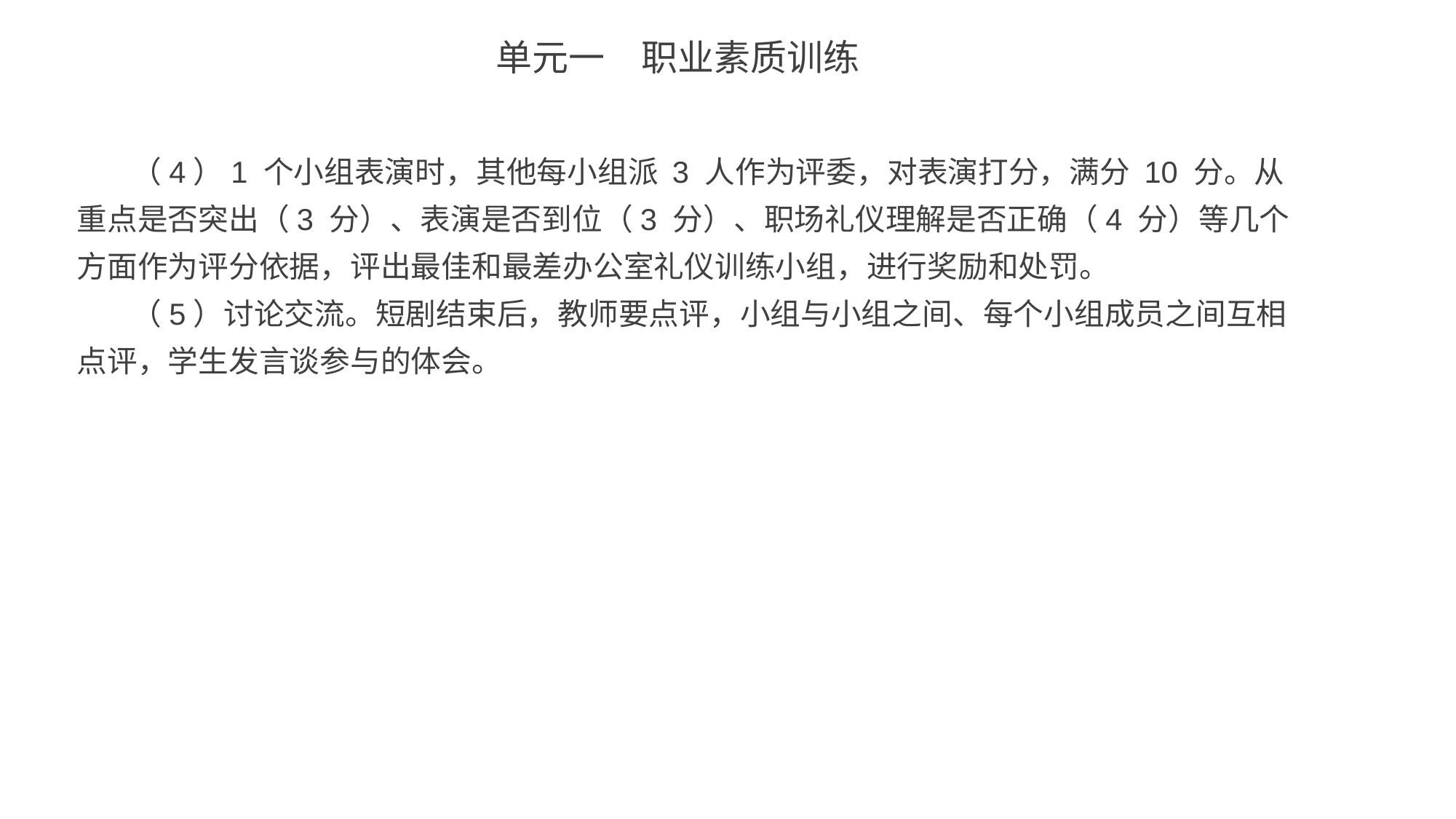

单元一　职业素质训练
（4）1 个小组表演时，其他每小组派 3 人作为评委，对表演打分，满分 10 分。从重点是否突出（3 分）、表演是否到位（3 分）、职场礼仪理解是否正确（4 分）等几个方面作为评分依据，评出最佳和最差办公室礼仪训练小组，进行奖励和处罚。
（5）讨论交流。短剧结束后，教师要点评，小组与小组之间、每个小组成员之间互相点评，学生发言谈参与的体会。